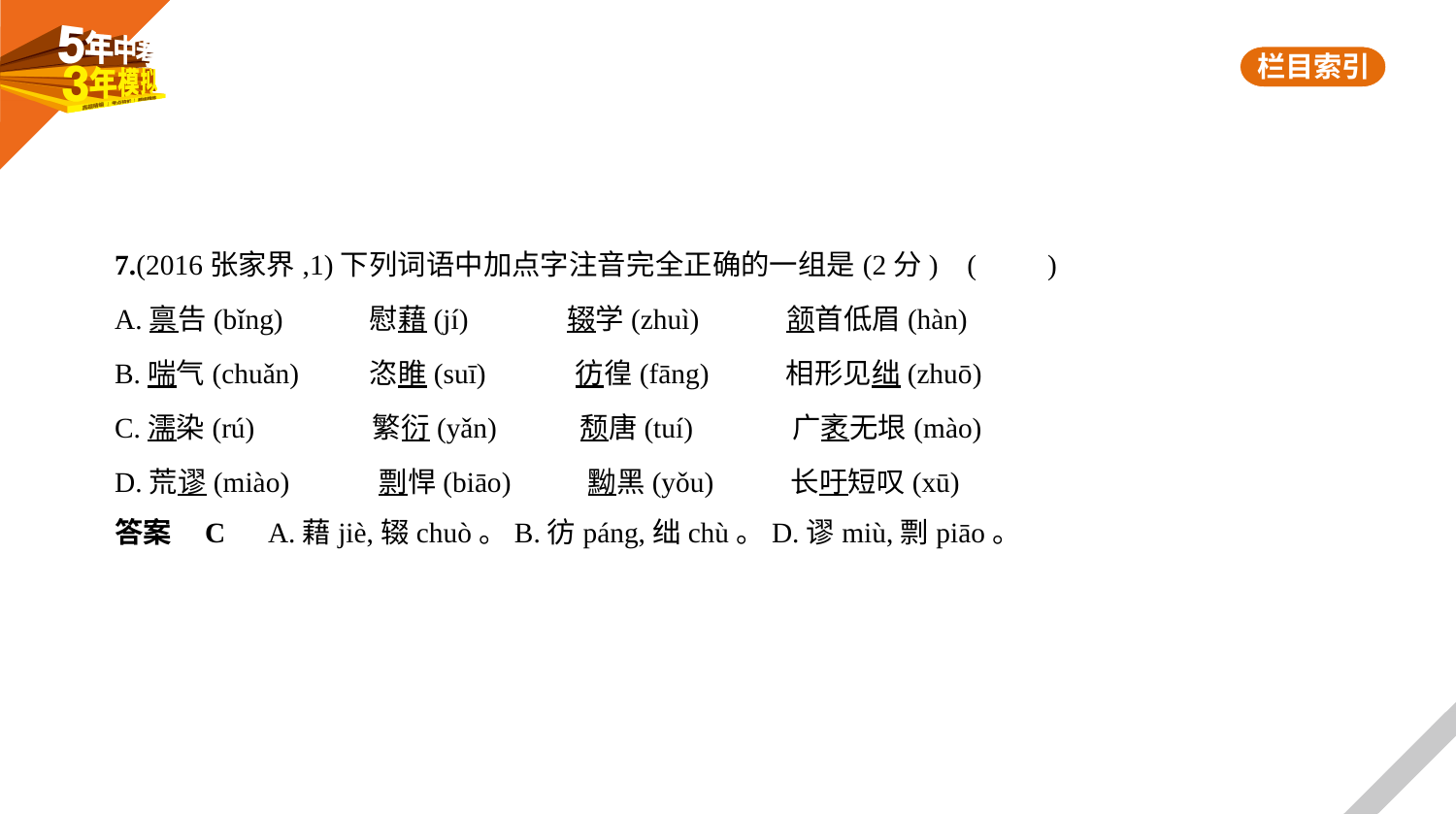

7.(2016张家界,1)下列词语中加点字注音完全正确的一组是(2分) (　　)
A.禀告(bǐng)　        慰藉(jí)　          辍学(zhuì)           颔首低眉(hàn)
B.喘气(chuǎn)　　 恣睢(suī)　　    彷徨(fāng)　　  相形见绌(zhuō)
C.濡染(rú)　　　    繁衍(yǎn)　　   颓唐(tuí)　　　 广袤无垠(mào)
D.荒谬(miào)　　    剽悍(biāo)　　  黝黑(yǒu)　　  长吁短叹(xū)
答案    C　A.藉jiè,辍chuò。B.彷páng,绌chù。D.谬miù,剽piāo。